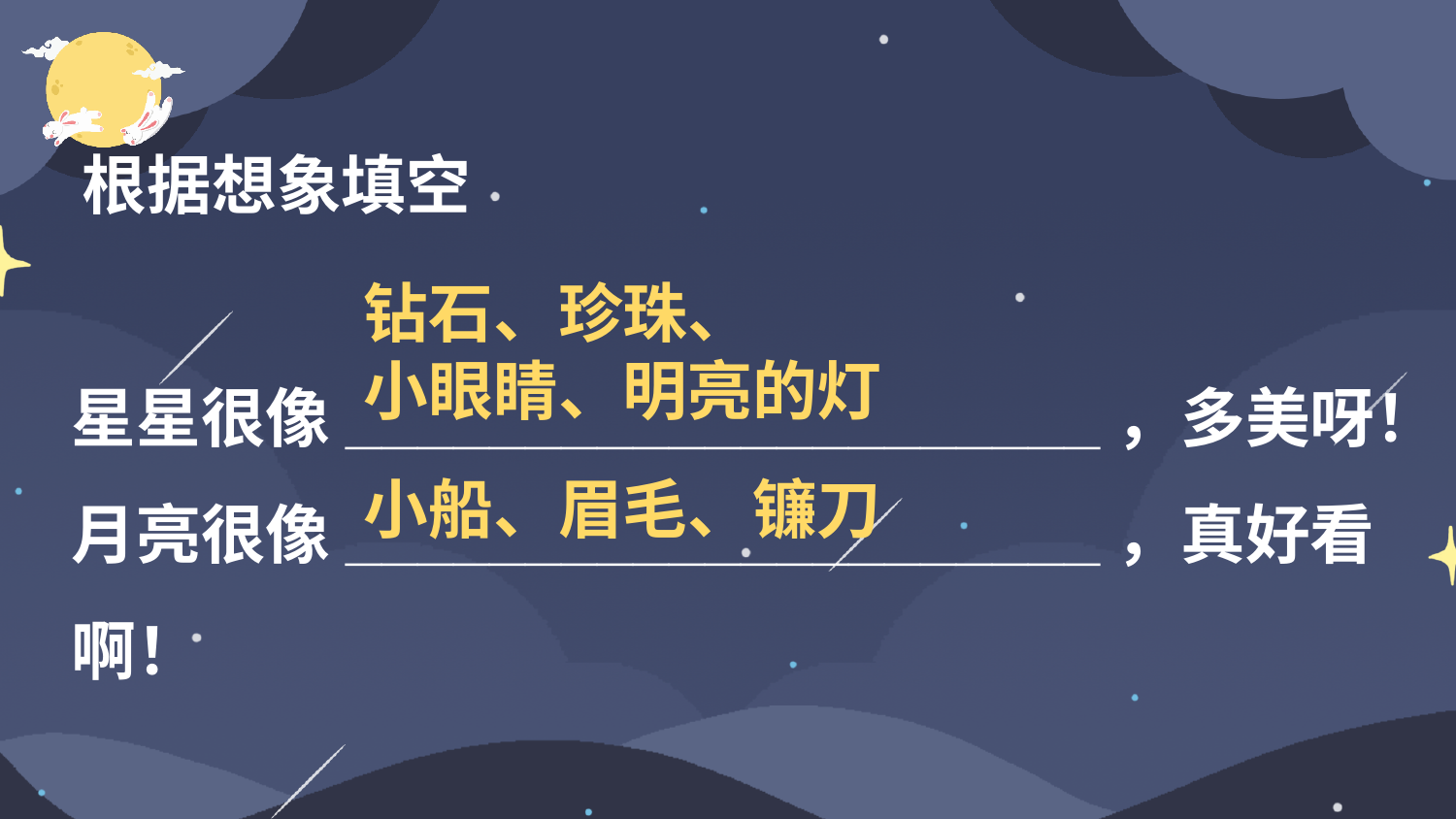

根据想象填空
钻石、珍珠、
小眼睛、明亮的灯
星星很像_____________________，多美呀！
月亮很像_____________________，真好看啊！
小船、眉毛、镰刀